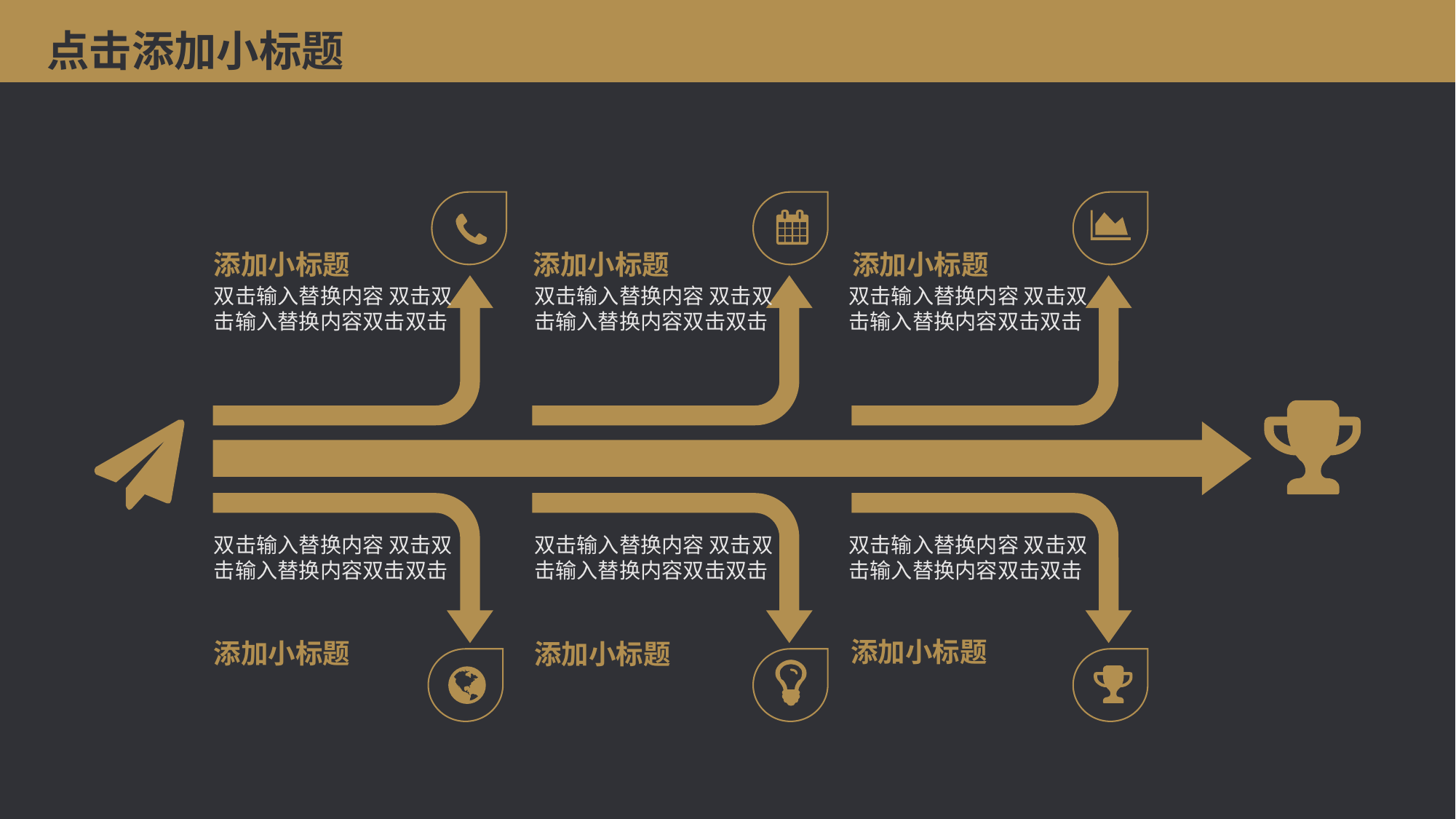

点击添加小标题

添加小标题
添加小标题
添加小标题
双击输入替换内容 双击双击输入替换内容双击双击
双击输入替换内容 双击双击输入替换内容双击双击
双击输入替换内容 双击双击输入替换内容双击双击

双击输入替换内容 双击双击输入替换内容双击双击
双击输入替换内容 双击双击输入替换内容双击双击
双击输入替换内容 双击双击输入替换内容双击双击
添加小标题
添加小标题
添加小标题